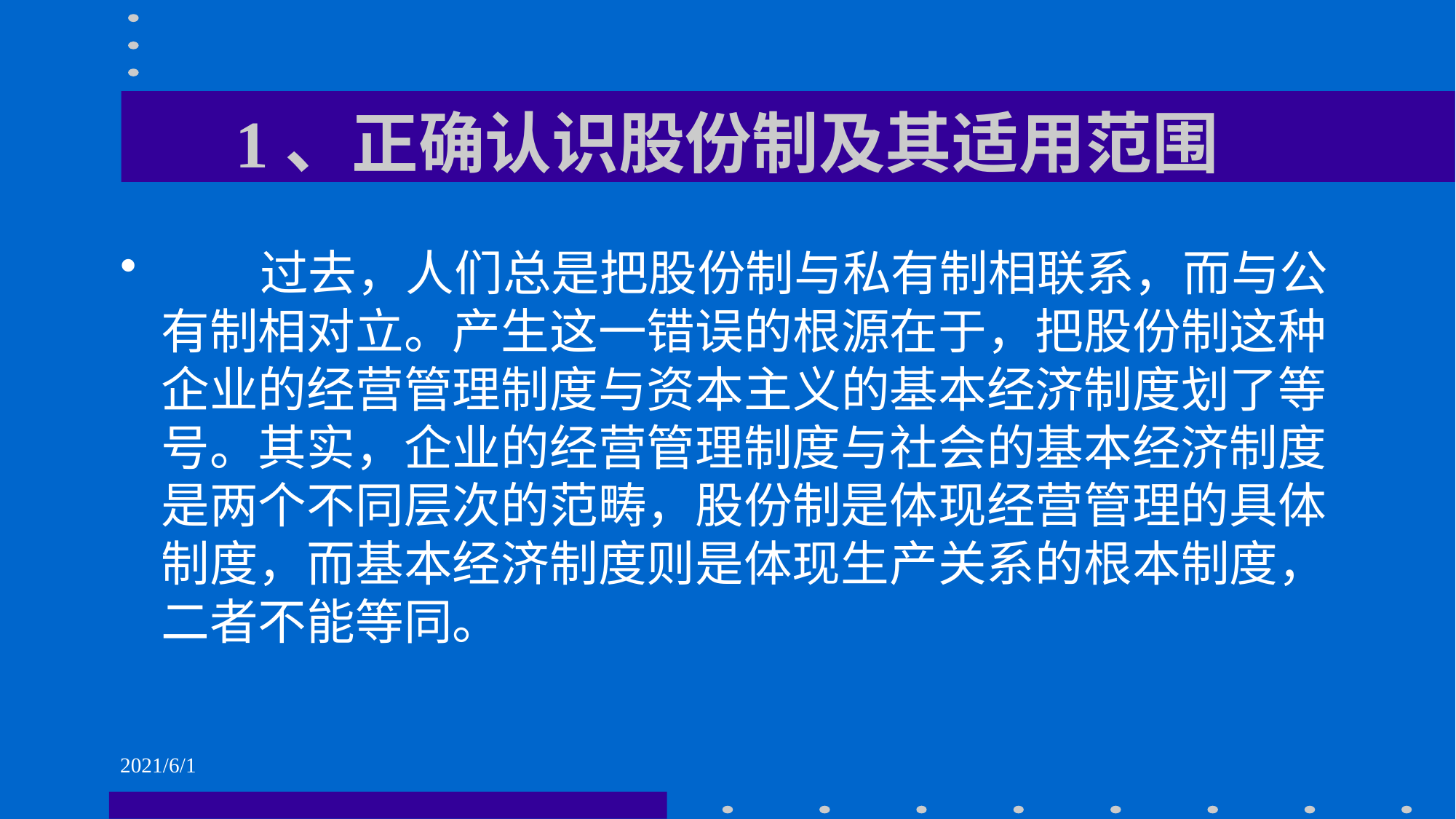

# 1、正确认识股份制及其适用范围
        过去，人们总是把股份制与私有制相联系，而与公有制相对立。产生这一错误的根源在于，把股份制这种企业的经营管理制度与资本主义的基本经济制度划了等号。其实，企业的经营管理制度与社会的基本经济制度是两个不同层次的范畴，股份制是体现经营管理的具体制度，而基本经济制度则是体现生产关系的根本制度，二者不能等同。
2021/6/1